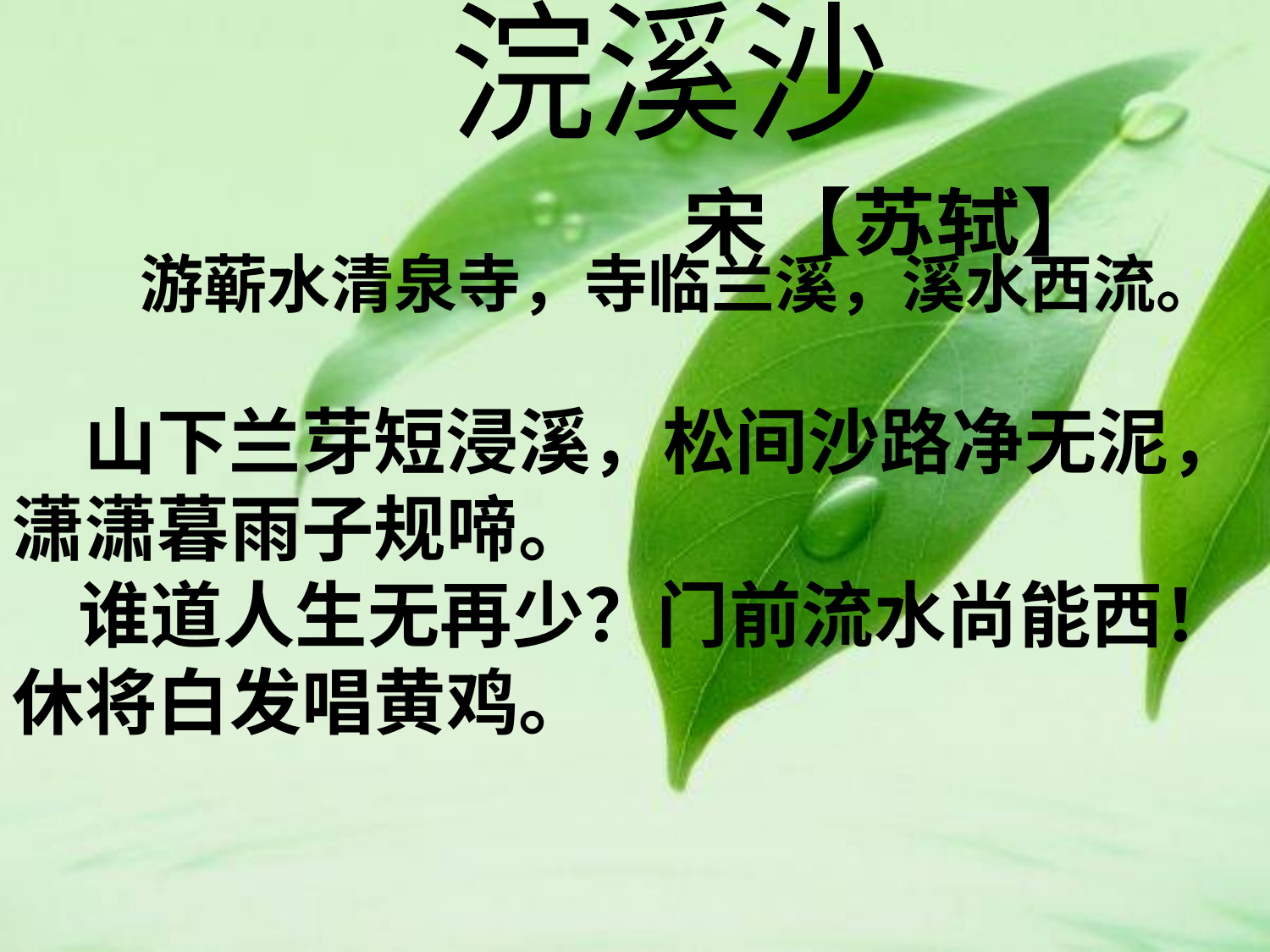

浣溪沙
宋【苏轼】
# 游蕲水清泉寺，寺临兰溪，溪水西流。 山下兰芽短浸溪，松间沙路净无泥，潇潇暮雨子规啼。 谁道人生无再少？门前流水尚能西！休将白发唱黄鸡。